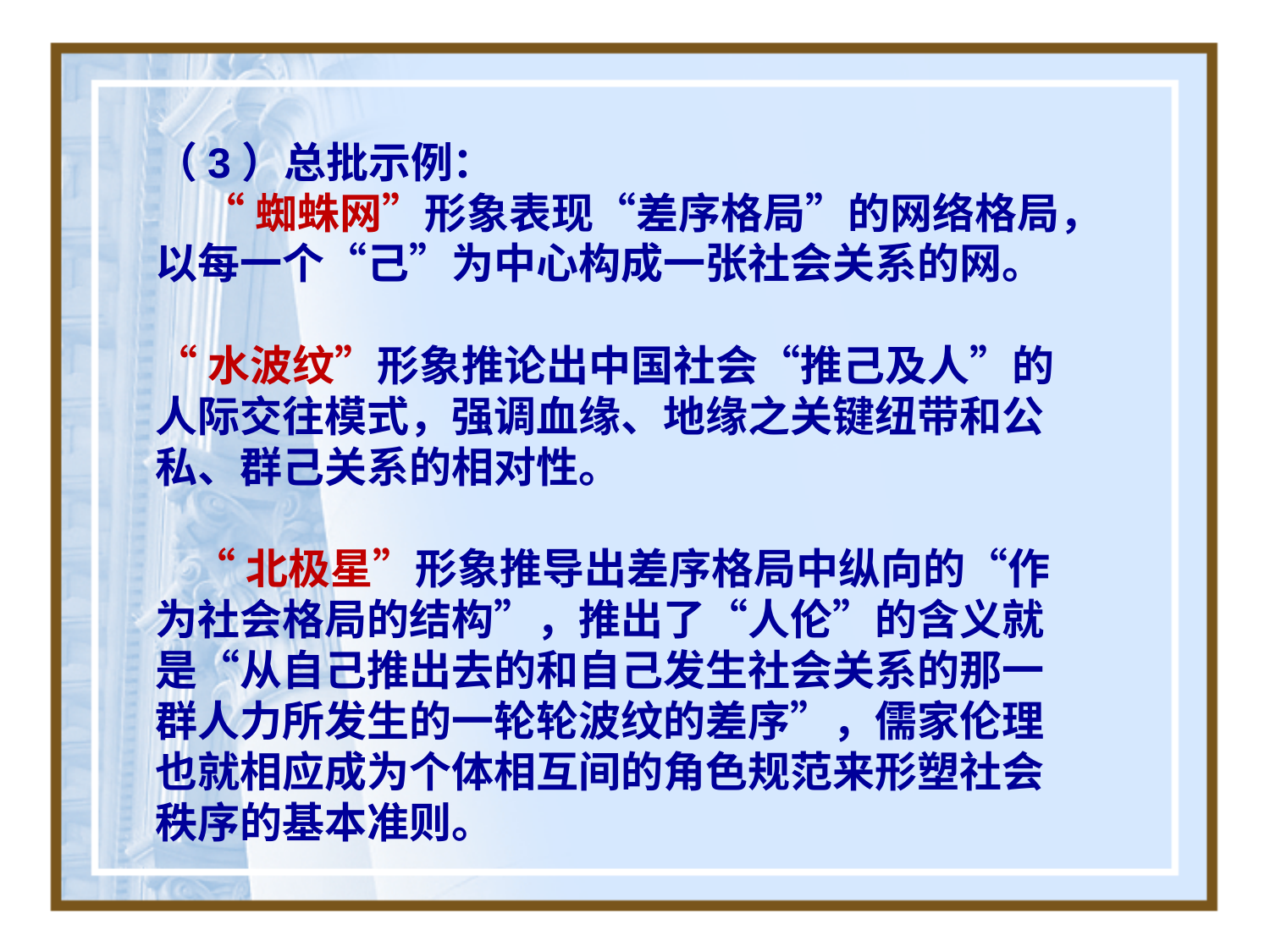

（3）总批示例：
     “蜘蛛网”形象表现“差序格局”的网络格局，以每一个“己”为中心构成一张社会关系的网。

“水波纹”形象推论出中国社会“推己及人”的人际交往模式，强调血缘、地缘之关键纽带和公私、群己关系的相对性。

    “北极星”形象推导出差序格局中纵向的“作为社会格局的结构”，推出了“人伦”的含义就是“从自己推出去的和自己发生社会关系的那一群人力所发生的一轮轮波纹的差序”，儒家伦理也就相应成为个体相互间的角色规范来形塑社会秩序的基本准则。